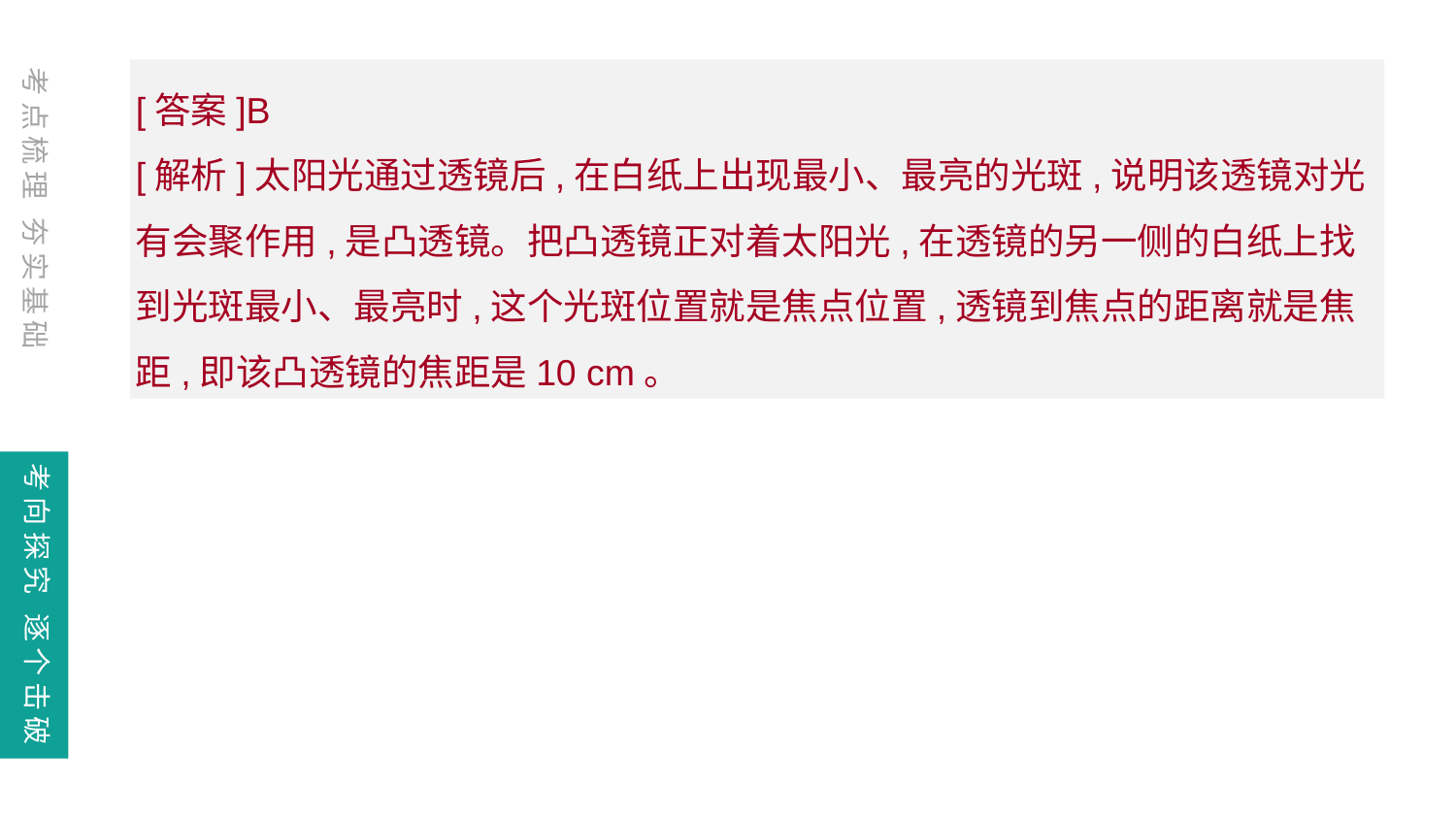

考点梳理 夯实基础
[答案]B
[解析]太阳光通过透镜后,在白纸上出现最小、最亮的光斑,说明该透镜对光有会聚作用,是凸透镜。把凸透镜正对着太阳光,在透镜的另一侧的白纸上找到光斑最小、最亮时,这个光斑位置就是焦点位置,透镜到焦点的距离就是焦距,即该凸透镜的焦距是10 cm。

考向探究 逐个击破